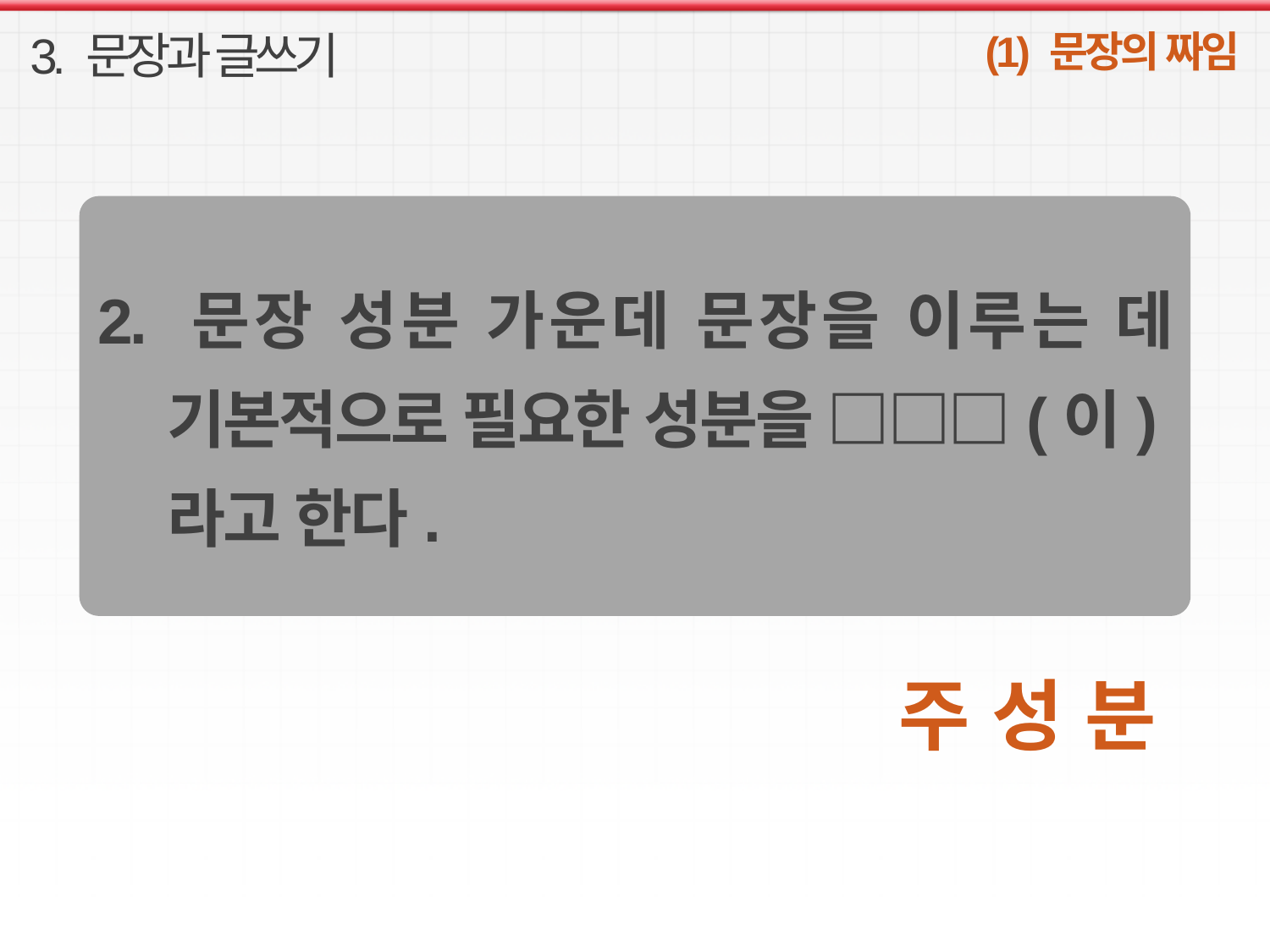

3. 문장과 글쓰기
(1) 문장의 짜임
2. 문장 성분 가운데 문장을 이루는 데 기본적으로 필요한 성분을 □□□(이)라고 한다.
주 성 분